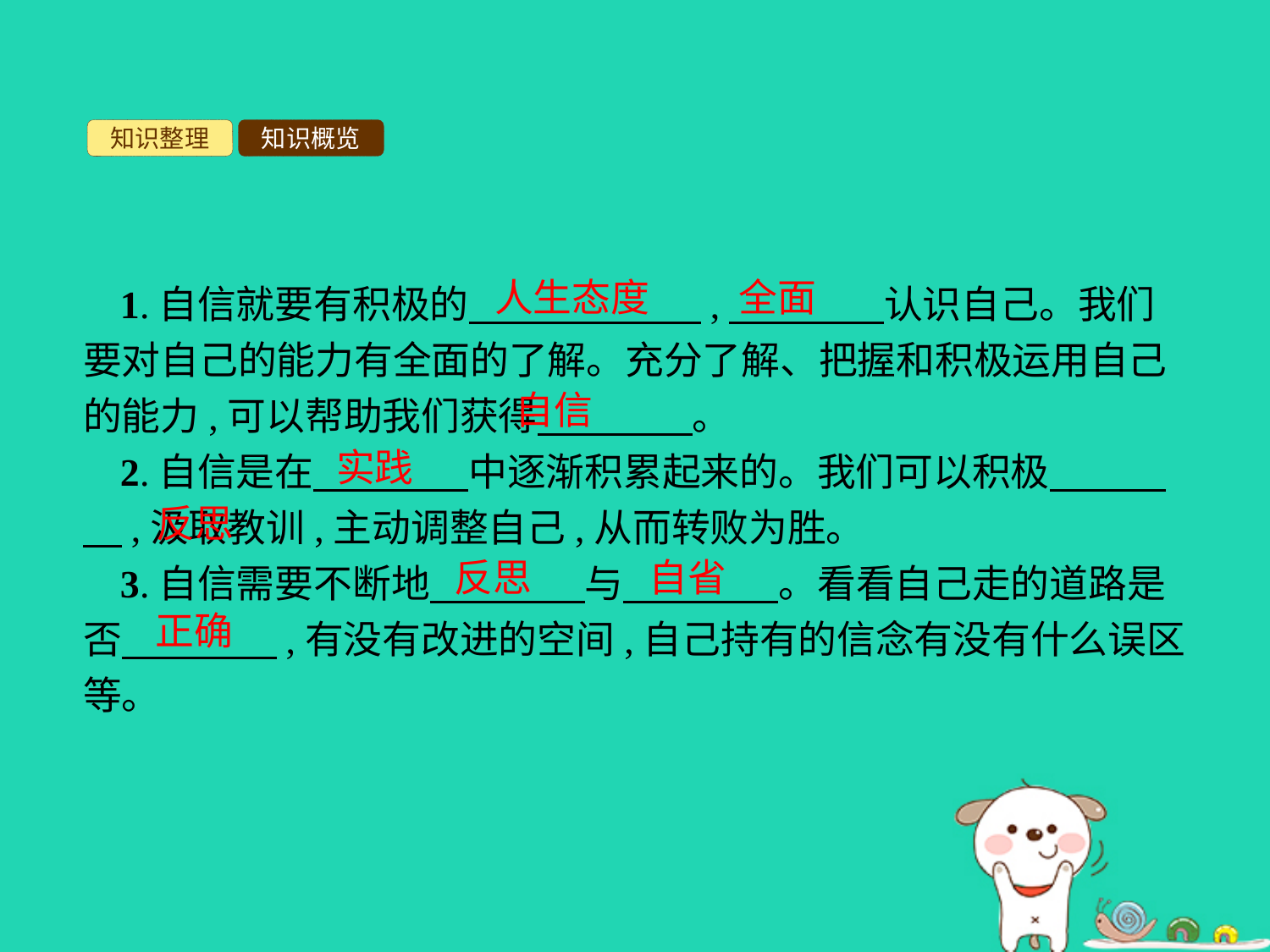

知识整理
知识概览
人生态度
全面
1.自信就要有积极的　　　　　　,　　　　认识自己。我们要对自己的能力有全面的了解。充分了解、把握和积极运用自己的能力,可以帮助我们获得　　　　。
2.自信是在　　　　中逐渐积累起来的。我们可以积极　　　　,汲取教训,主动调整自己,从而转败为胜。
3.自信需要不断地　　　　与　　　　。看看自己走的道路是否　　　　,有没有改进的空间,自己持有的信念有没有什么误区等。
自信
实践
反思
反思
自省
正确